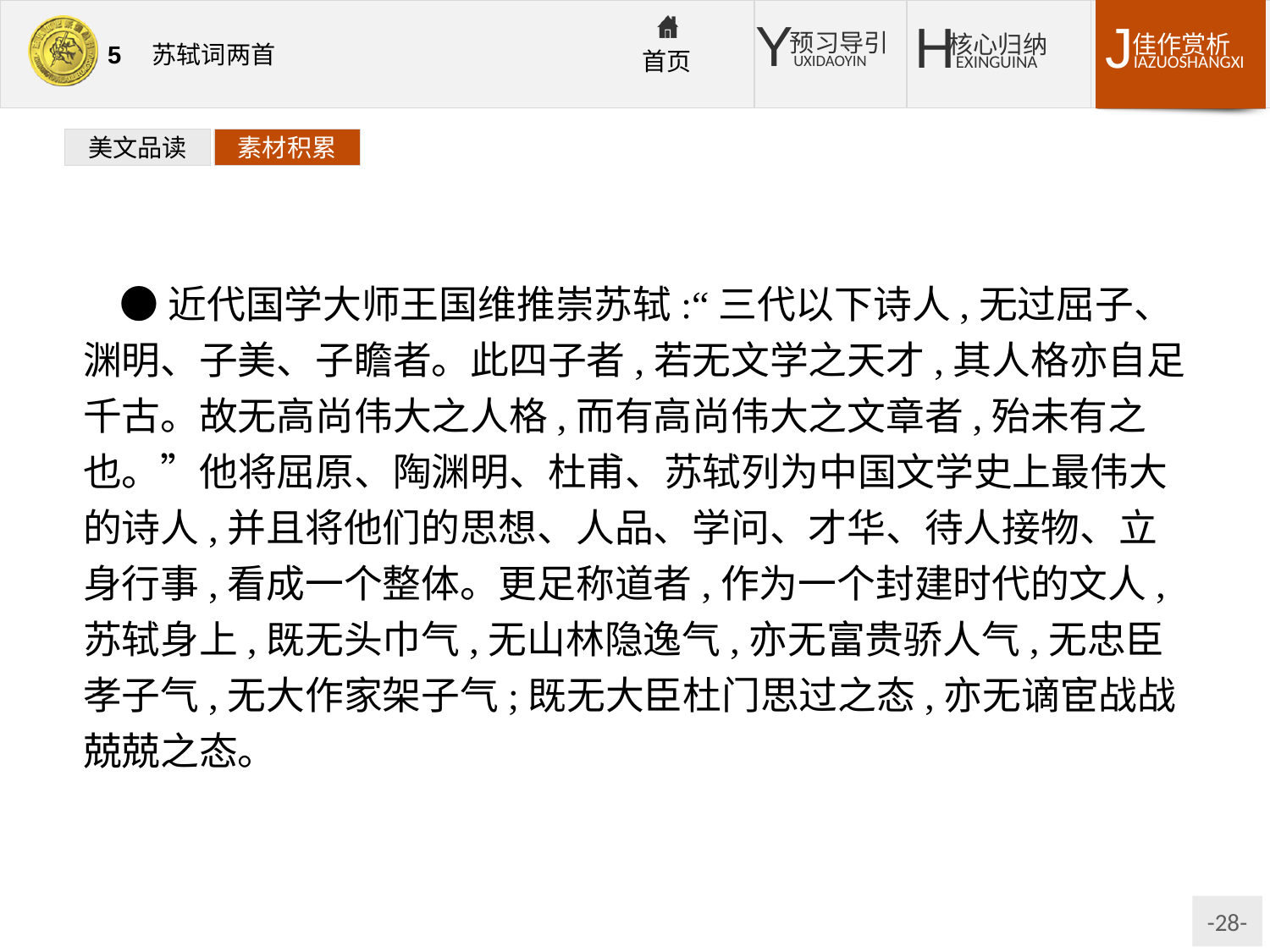

美文品读
素材积累
●近代国学大师王国维推崇苏轼:“三代以下诗人,无过屈子、渊明、子美、子瞻者。此四子者,若无文学之天才,其人格亦自足千古。故无高尚伟大之人格,而有高尚伟大之文章者,殆未有之也。”他将屈原、陶渊明、杜甫、苏轼列为中国文学史上最伟大的诗人,并且将他们的思想、人品、学问、才华、待人接物、立身行事,看成一个整体。更足称道者,作为一个封建时代的文人,苏轼身上,既无头巾气,无山林隐逸气,亦无富贵骄人气,无忠臣孝子气,无大作家架子气;既无大臣杜门思过之态,亦无谪宦战战兢兢之态。